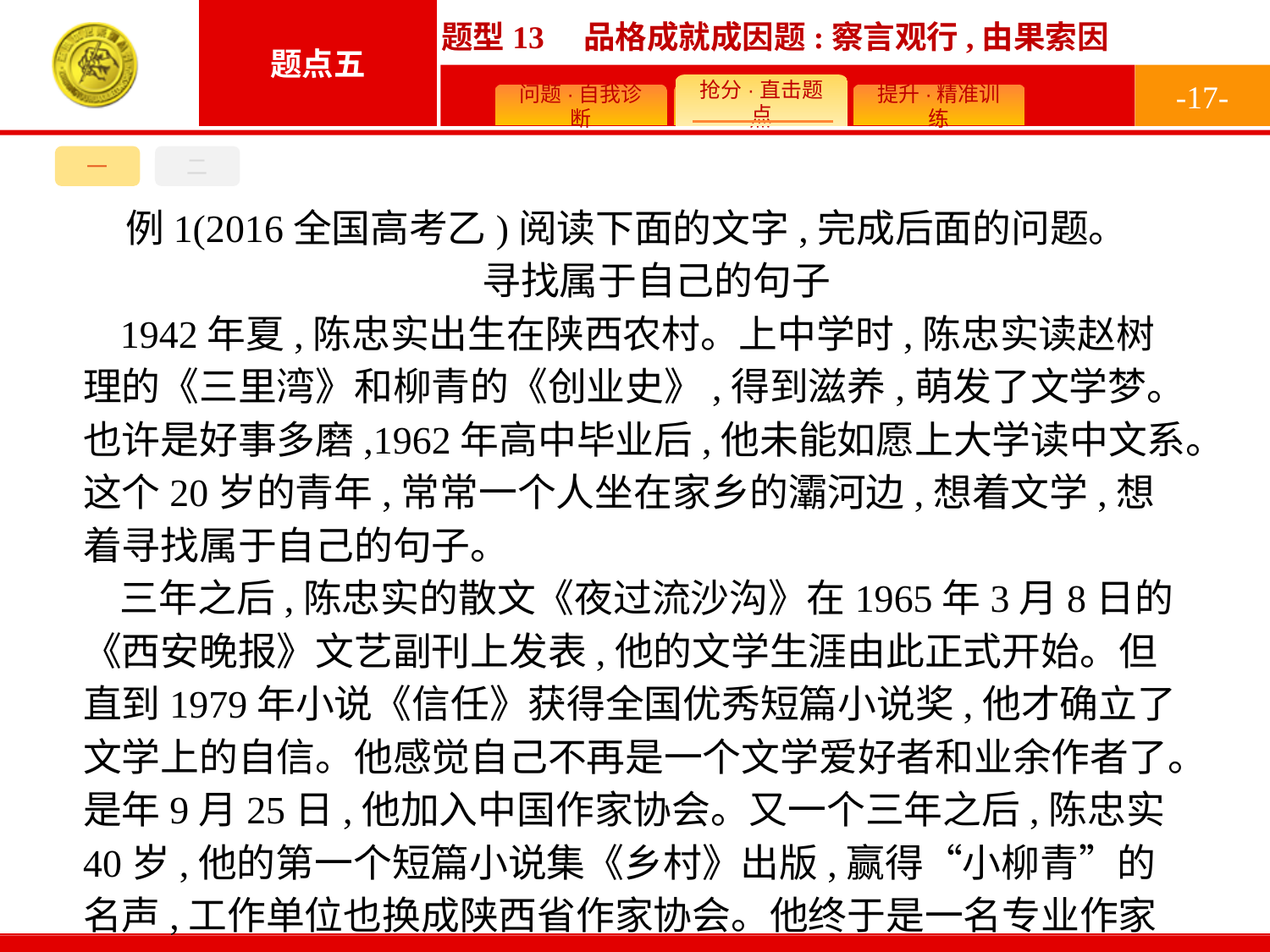

-17-
一
二
例1(2016全国高考乙)阅读下面的文字,完成后面的问题。
寻找属于自己的句子
1942年夏,陈忠实出生在陕西农村。上中学时,陈忠实读赵树理的《三里湾》和柳青的《创业史》,得到滋养,萌发了文学梦。也许是好事多磨,1962年高中毕业后,他未能如愿上大学读中文系。这个20岁的青年,常常一个人坐在家乡的灞河边,想着文学,想着寻找属于自己的句子。
三年之后,陈忠实的散文《夜过流沙沟》在1965年3月8日的《西安晚报》文艺副刊上发表,他的文学生涯由此正式开始。但直到1979年小说《信任》获得全国优秀短篇小说奖,他才确立了文学上的自信。他感觉自己不再是一个文学爱好者和业余作者了。是年9月25日,他加入中国作家协会。又一个三年之后,陈忠实40岁,他的第一个短篇小说集《乡村》出版,赢得“小柳青”的名声,工作单位也换成陕西省作家协会。他终于是一名专业作家了。